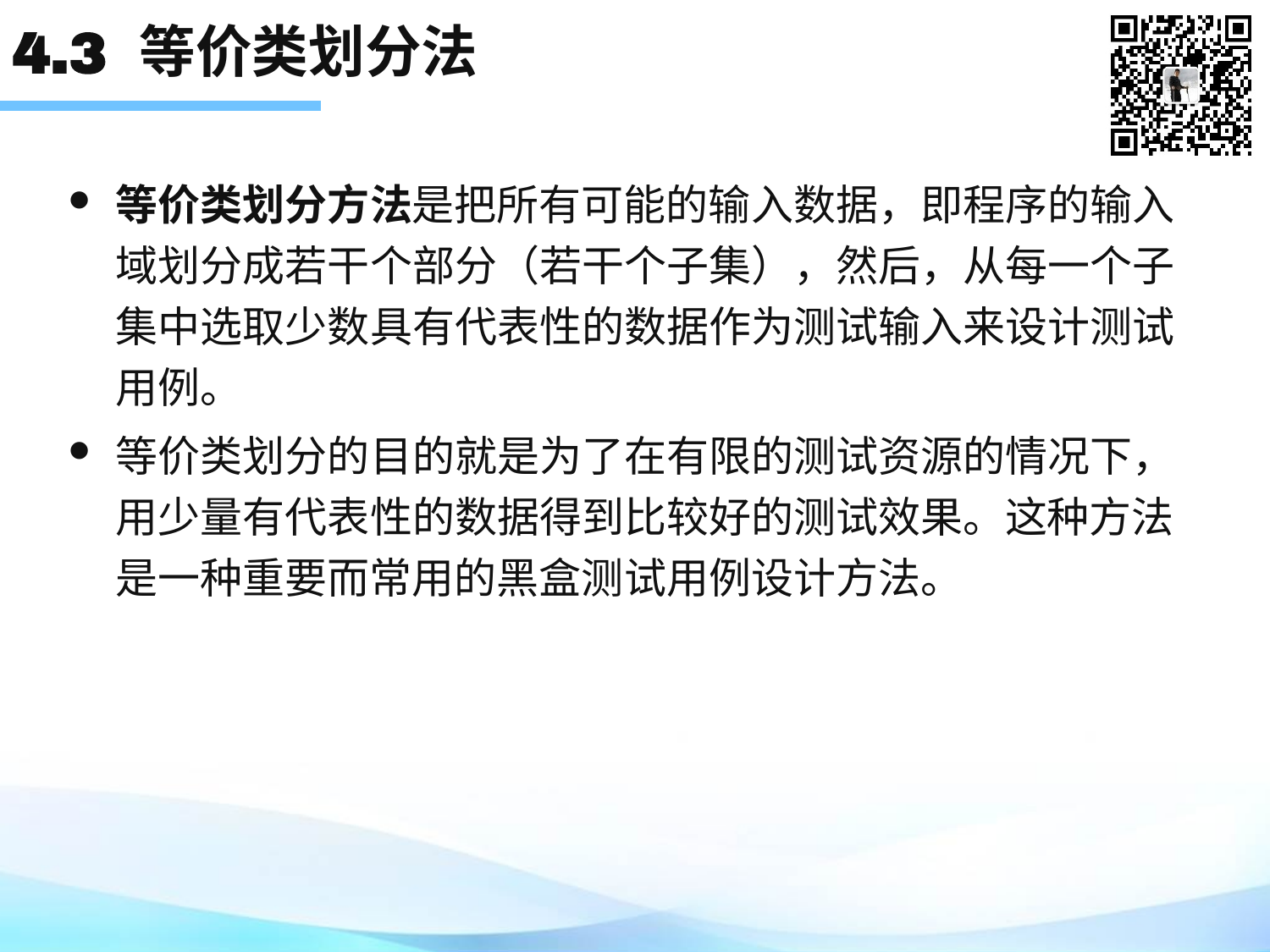

# 4.3 等价类划分法
等价类划分方法是把所有可能的输入数据，即程序的输入域划分成若干个部分（若干个子集），然后，从每一个子集中选取少数具有代表性的数据作为测试输入来设计测试用例。
等价类划分的目的就是为了在有限的测试资源的情况下，用少量有代表性的数据得到比较好的测试效果。这种方法是一种重要而常用的黑盒测试用例设计方法。